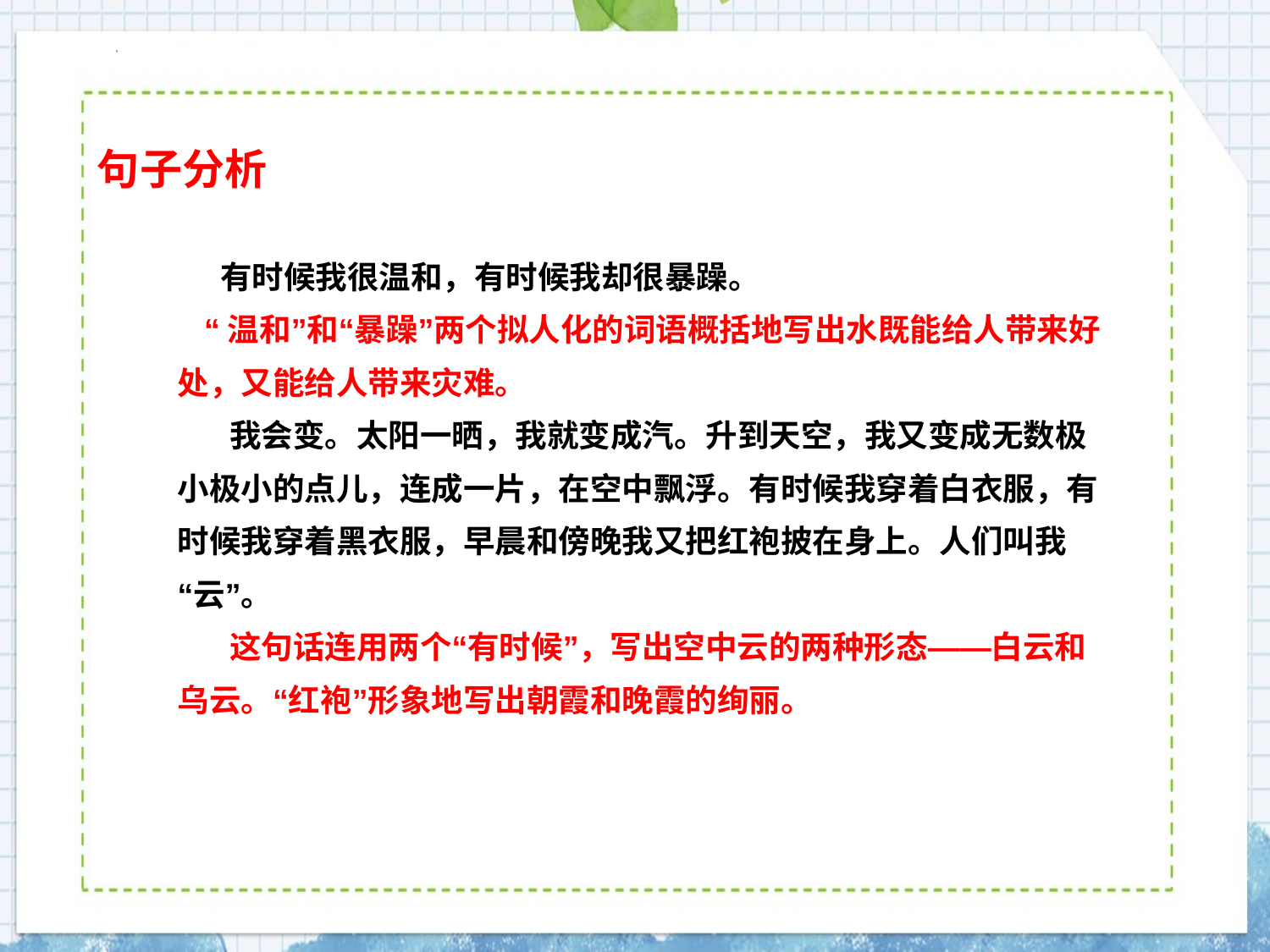

句子分析
    有时候我很温和，有时候我却很暴躁。
   “温和”和“暴躁”两个拟人化的词语概括地写出水既能给人带来好处，又能给人带来灾难。
     我会变。太阳一晒，我就变成汽。升到天空，我又变成无数极小极小的点儿，连成一片，在空中飘浮。有时候我穿着白衣服，有时候我穿着黑衣服，早晨和傍晚我又把红袍披在身上。人们叫我“云”。
     这句话连用两个“有时候”，写出空中云的两种形态——白云和乌云。“红袍”形象地写出朝霞和晚霞的绚丽。